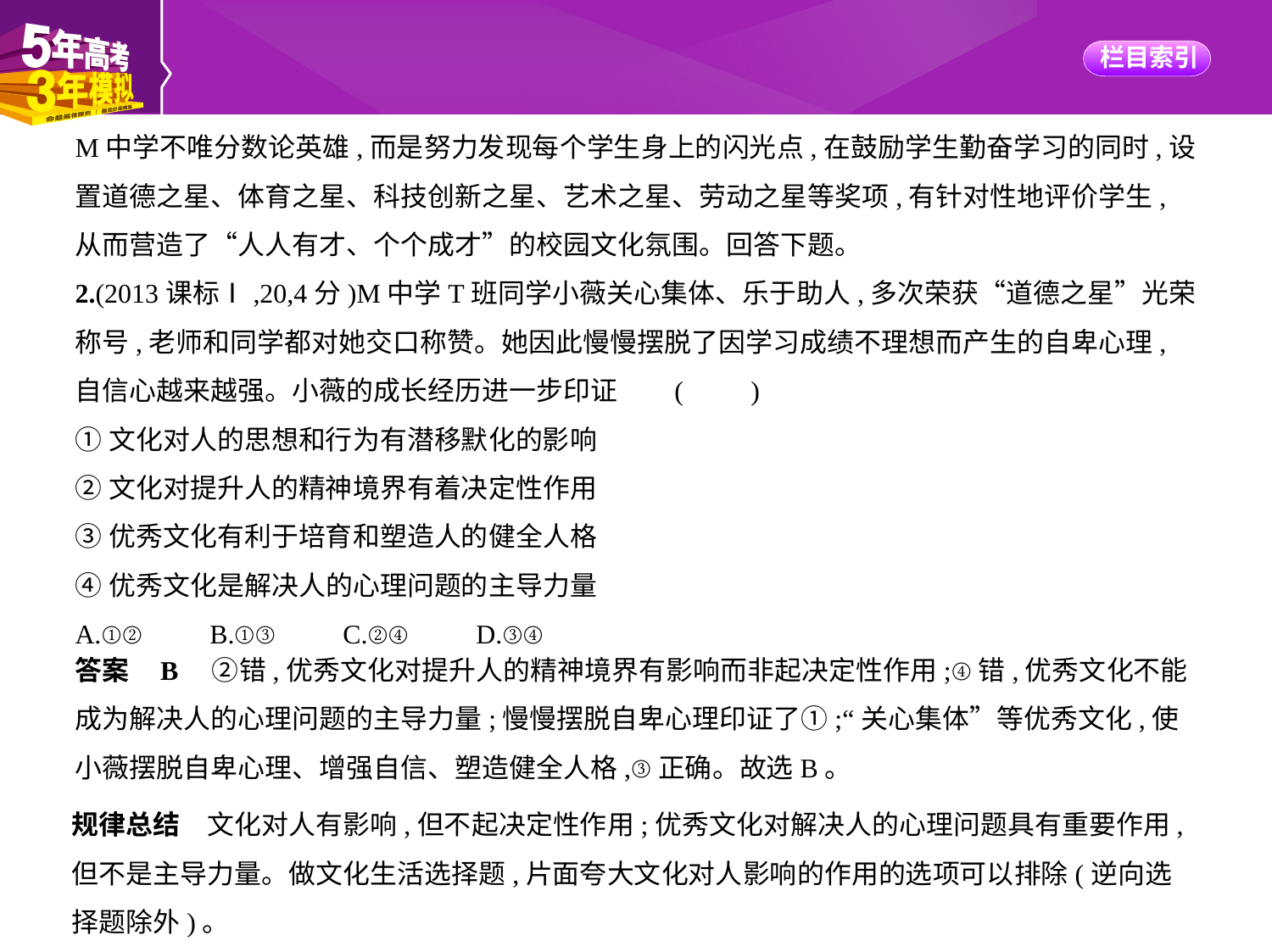

M中学不唯分数论英雄,而是努力发现每个学生身上的闪光点,在鼓励学生勤奋学习的同时,设
置道德之星、体育之星、科技创新之星、艺术之星、劳动之星等奖项,有针对性地评价学生,
从而营造了“人人有才、个个成才”的校园文化氛围。回答下题。
2.(2013课标Ⅰ,20,4分)M中学T班同学小薇关心集体、乐于助人,多次荣获“道德之星”光荣
称号,老师和同学都对她交口称赞。她因此慢慢摆脱了因学习成绩不理想而产生的自卑心理,
自信心越来越强。小薇的成长经历进一步印证     (　　)
①文化对人的思想和行为有潜移默化的影响
②文化对提升人的精神境界有着决定性作用
③优秀文化有利于培育和塑造人的健全人格
④优秀文化是解决人的心理问题的主导力量
A.①②　　B.①③　　C.②④　　D.③④
答案    B　②错,优秀文化对提升人的精神境界有影响而非起决定性作用;④错,优秀文化不能
成为解决人的心理问题的主导力量;慢慢摆脱自卑心理印证了①;“关心集体”等优秀文化,使
小薇摆脱自卑心理、增强自信、塑造健全人格,③正确。故选B。
规律总结　文化对人有影响,但不起决定性作用;优秀文化对解决人的心理问题具有重要作用,
但不是主导力量。做文化生活选择题,片面夸大文化对人影响的作用的选项可以排除(逆向选
择题除外)。